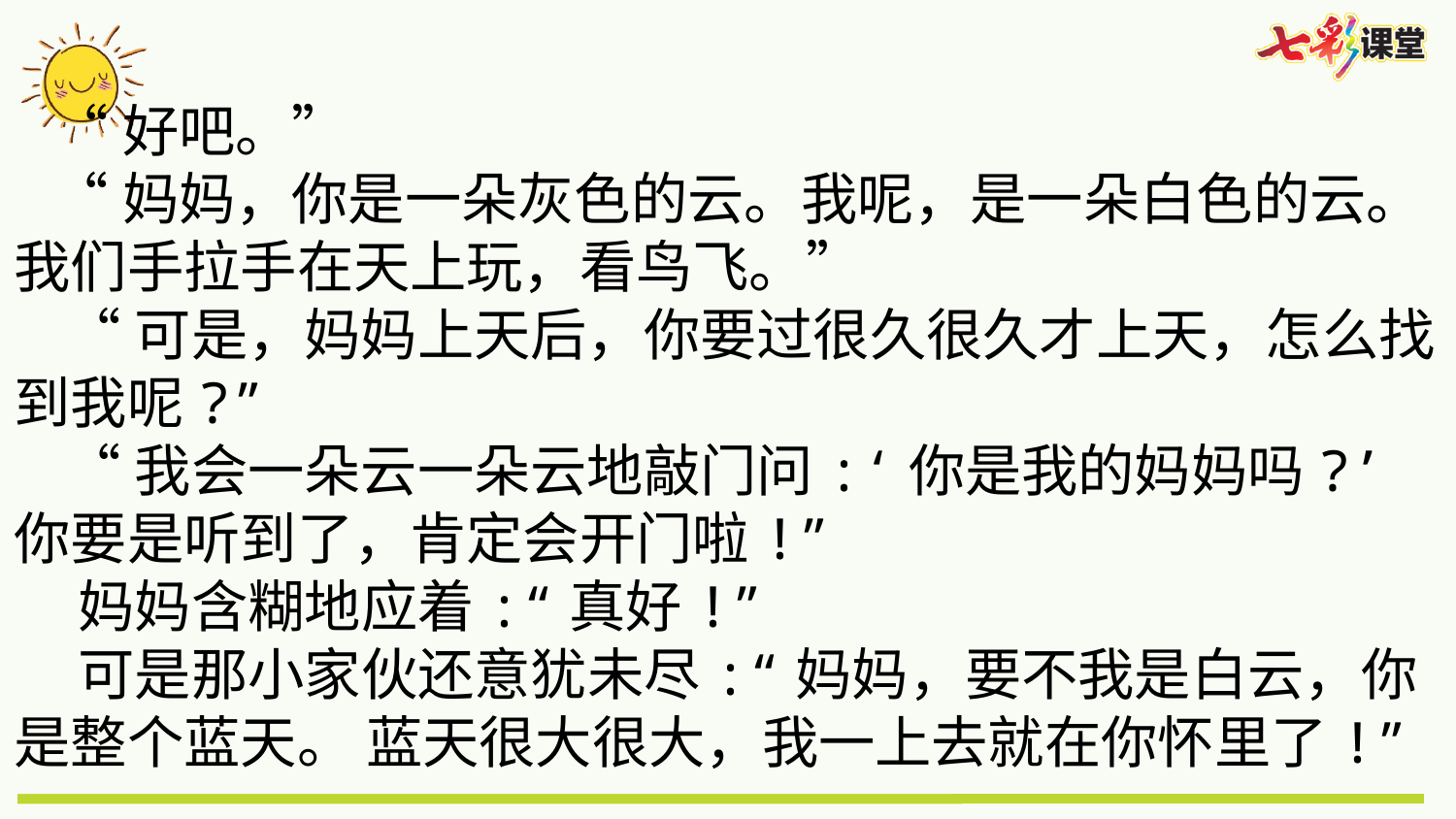

“好吧。”
   “妈妈，你是一朵灰色的云。我呢，是一朵白色的云。我们手拉手在天上玩，看鸟飞。”
    “可是，妈妈上天后，你要过很久很久才上天，怎么找到我呢?”
    “我会一朵云一朵云地敲门问:‘你是我的妈妈吗?’
你要是听到了，肯定会开门啦!”
    妈妈含糊地应着:“真好!”
    可是那小家伙还意犹未尽:“妈妈，要不我是白云，你是整个蓝天。 蓝天很大很大，我一上去就在你怀里了!”